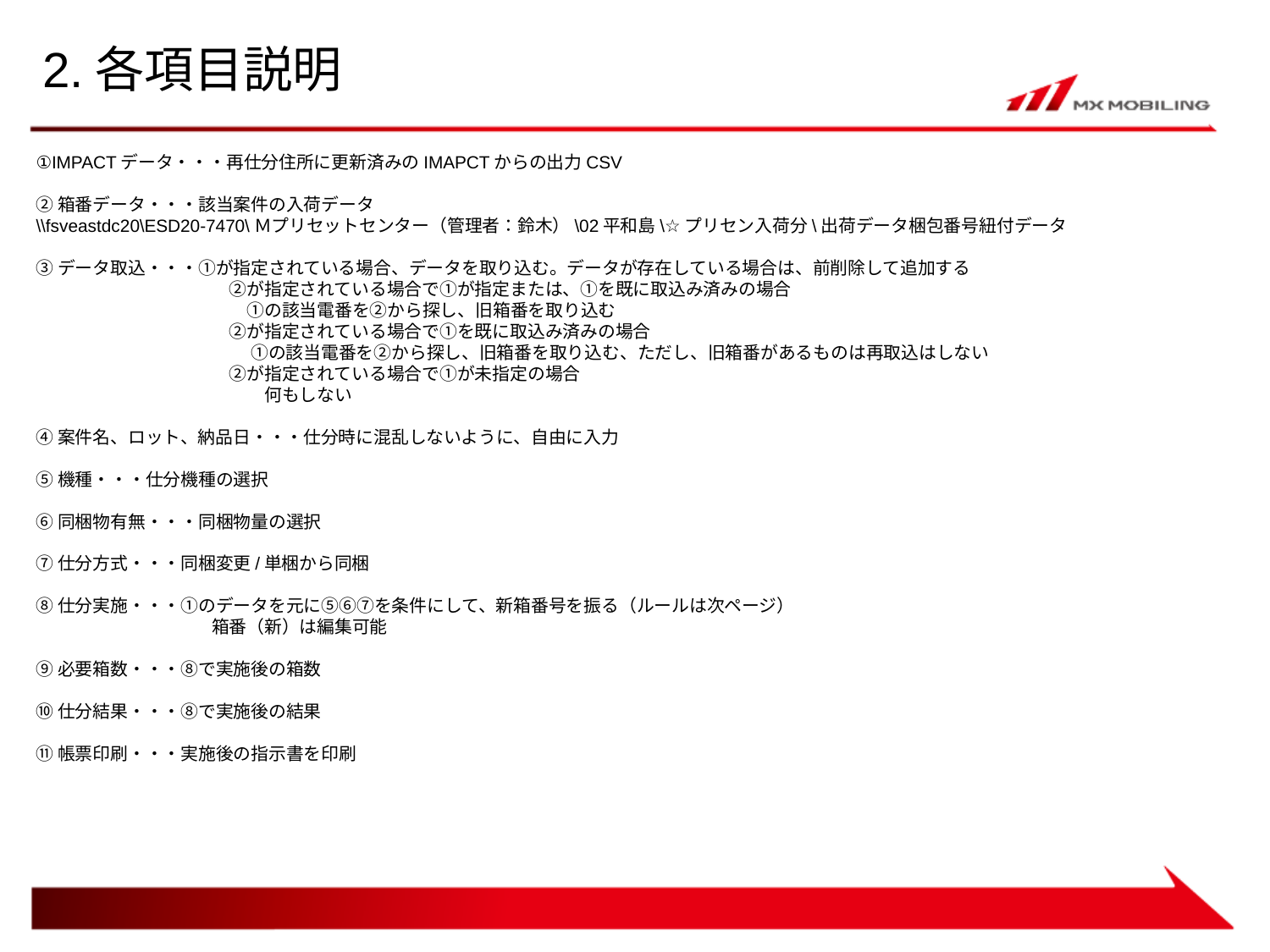

# 2.各項目説明
①IMPACTデータ・・・再仕分住所に更新済みのIMAPCTからの出力CSV

②箱番データ・・・該当案件の入荷データ
\\fsveastdc20\ESD20-7470\Ｍプリセットセンター（管理者：鈴木）\02平和島\☆プリセン入荷分\出荷データ梱包番号紐付データ

③データ取込・・・①が指定されている場合、データを取り込む。データが存在している場合は、前削除して追加する
　　　　　　　　　　　②が指定されている場合で①が指定または、①を既に取込み済みの場合
　　　　　　　　　　　　①の該当電番を②から探し、旧箱番を取り込む
　　　　　　　　　　　②が指定されている場合で①を既に取込み済みの場合
　　　　　　　　　　　　 ①の該当電番を②から探し、旧箱番を取り込む、ただし、旧箱番があるものは再取込はしない
　　　　　　　　　　　②が指定されている場合で①が未指定の場合
　　　　　　　　　　　　　何もしない

④案件名、ロット、納品日・・・仕分時に混乱しないように、自由に入力

⑤機種・・・仕分機種の選択

⑥同梱物有無・・・同梱物量の選択

⑦仕分方式・・・同梱変更/単梱から同梱

⑧仕分実施・・・①のデータを元に⑤⑥⑦を条件にして、新箱番号を振る（ルールは次ページ）
　　　　　　　　　　箱番（新）は編集可能

⑨必要箱数・・・⑧で実施後の箱数

⑩仕分結果・・・⑧で実施後の結果

⑪帳票印刷・・・実施後の指示書を印刷